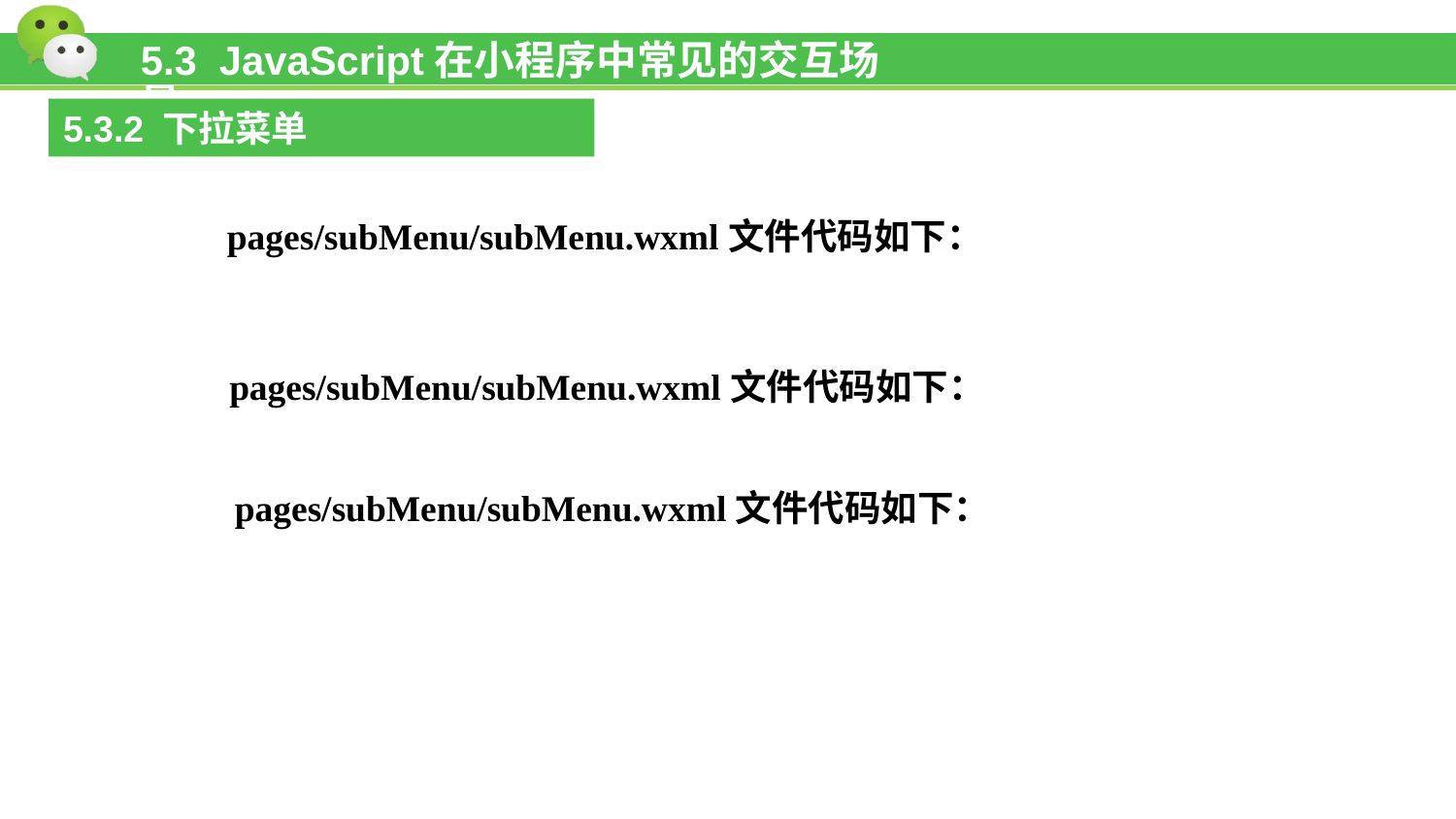

# 5.3  JavaScript在小程序中常见的交互场景
5.3.2 下拉菜单
pages/subMenu/subMenu.wxml文件代码如下：
pages/subMenu/subMenu.wxml文件代码如下：
pages/subMenu/subMenu.wxml文件代码如下：